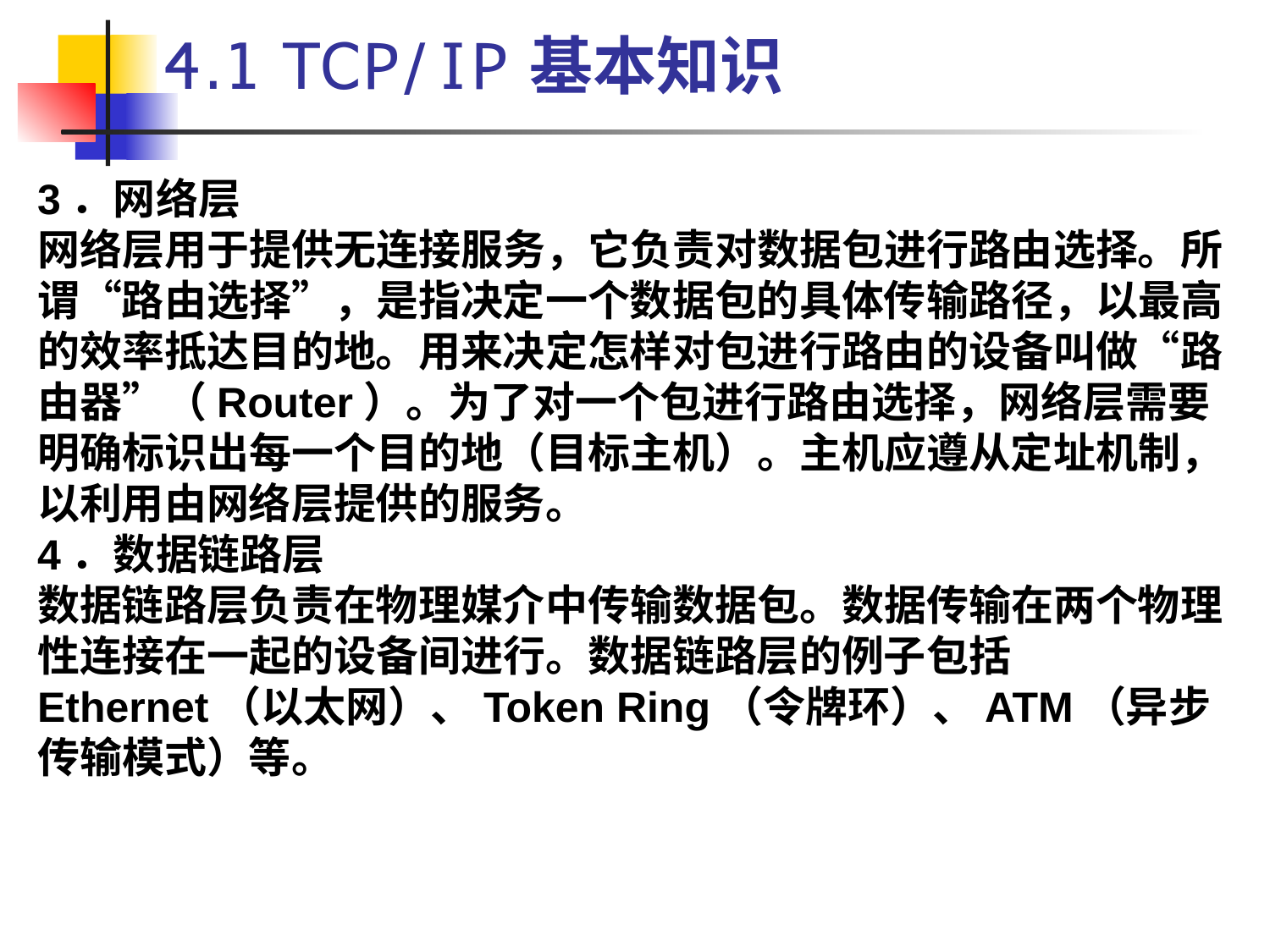

4.1 TCP/IP基本知识
3．网络层
网络层用于提供无连接服务，它负责对数据包进行路由选择。所谓“路由选择”，是指决定一个数据包的具体传输路径，以最高的效率抵达目的地。用来决定怎样对包进行路由的设备叫做“路由器”（Router）。为了对一个包进行路由选择，网络层需要明确标识出每一个目的地（目标主机）。主机应遵从定址机制，以利用由网络层提供的服务。
4．数据链路层
数据链路层负责在物理媒介中传输数据包。数据传输在两个物理性连接在一起的设备间进行。数据链路层的例子包括Ethernet（以太网）、Token Ring（令牌环）、ATM（异步传输模式）等。